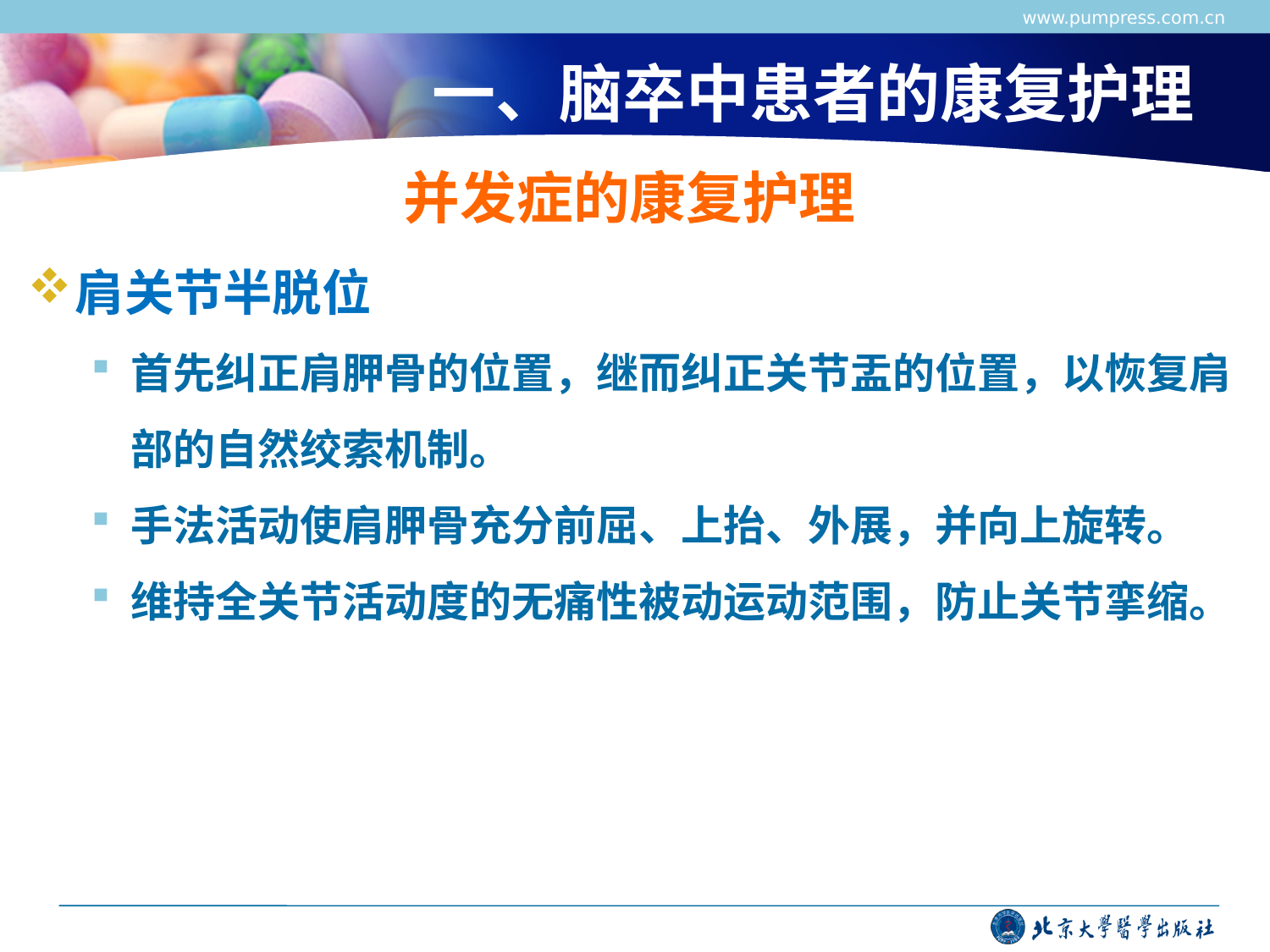

www.pumpress.com.cn
# 一、脑卒中患者的康复护理
并发症的康复护理
肩关节半脱位
首先纠正肩胛骨的位置，继而纠正关节盂的位置，以恢复肩部的自然绞索机制。
手法活动使肩胛骨充分前屈、上抬、外展，并向上旋转。
维持全关节活动度的无痛性被动运动范围，防止关节挛缩。